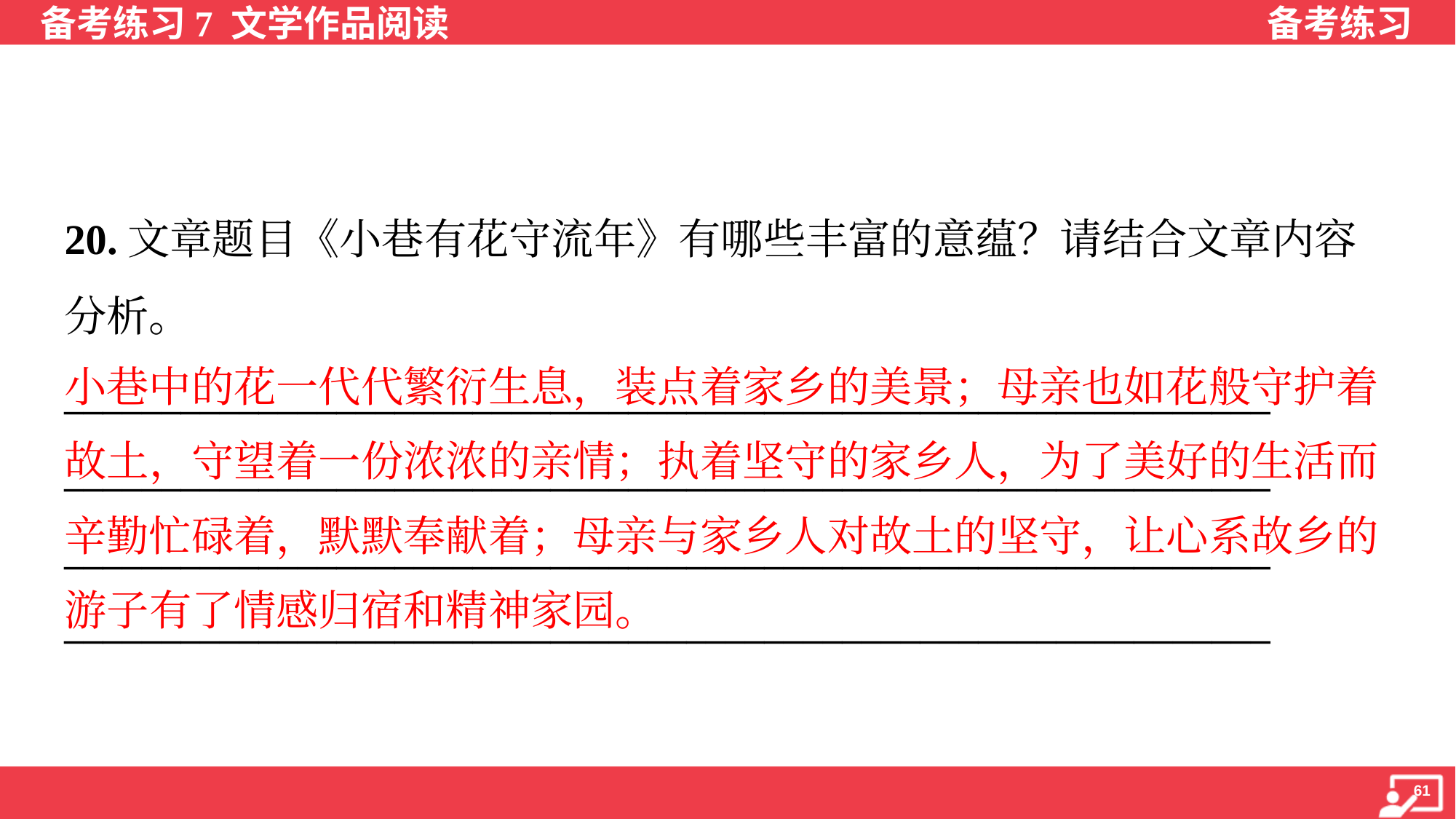

20.文章题目《小巷有花守流年》有哪些丰富的意蕴？请结合文章内容
分析。
______________________________________________________________
______________________________________________________________
______________________________________________________________
______________________________________________________________
小巷中的花一代代繁衍生息，装点着家乡的美景；母亲也如花般守护着
故土，守望着一份浓浓的亲情；执着坚守的家乡人，为了美好的生活而
辛勤忙碌着，默默奉献着；母亲与家乡人对故土的坚守，让心系故乡的
游子有了情感归宿和精神家园。